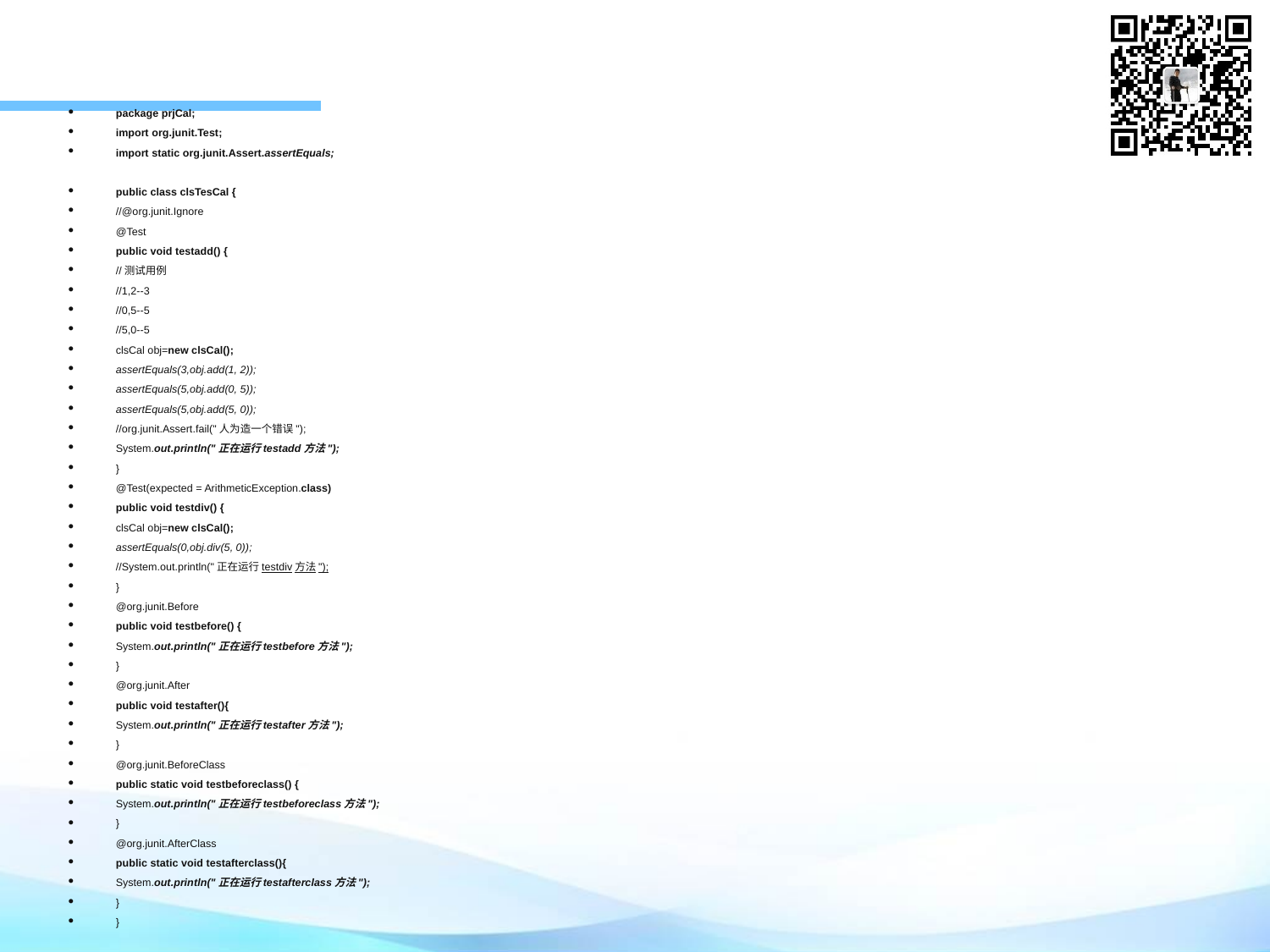

package prjCal;
import org.junit.Test;
import static org.junit.Assert.assertEquals;

public class clsTesCal {
//@org.junit.Ignore
@Test
public void testadd() {
//测试用例
//1,2--3
//0,5--5
//5,0--5
clsCal obj=new clsCal();
assertEquals(3,obj.add(1, 2));
assertEquals(5,obj.add(0, 5));
assertEquals(5,obj.add(5, 0));
//org.junit.Assert.fail("人为造一个错误");
System.out.println("正在运行testadd方法");
}
@Test(expected = ArithmeticException.class)
public void testdiv() {
clsCal obj=new clsCal();
assertEquals(0,obj.div(5, 0));
//System.out.println("正在运行testdiv方法");
}
@org.junit.Before
public void testbefore() {
System.out.println("正在运行testbefore方法");
}
@org.junit.After
public void testafter(){
System.out.println("正在运行testafter方法");
}
@org.junit.BeforeClass
public static void testbeforeclass() {
System.out.println("正在运行testbeforeclass方法");
}
@org.junit.AfterClass
public static void testafterclass(){
System.out.println("正在运行testafterclass方法");
}
}